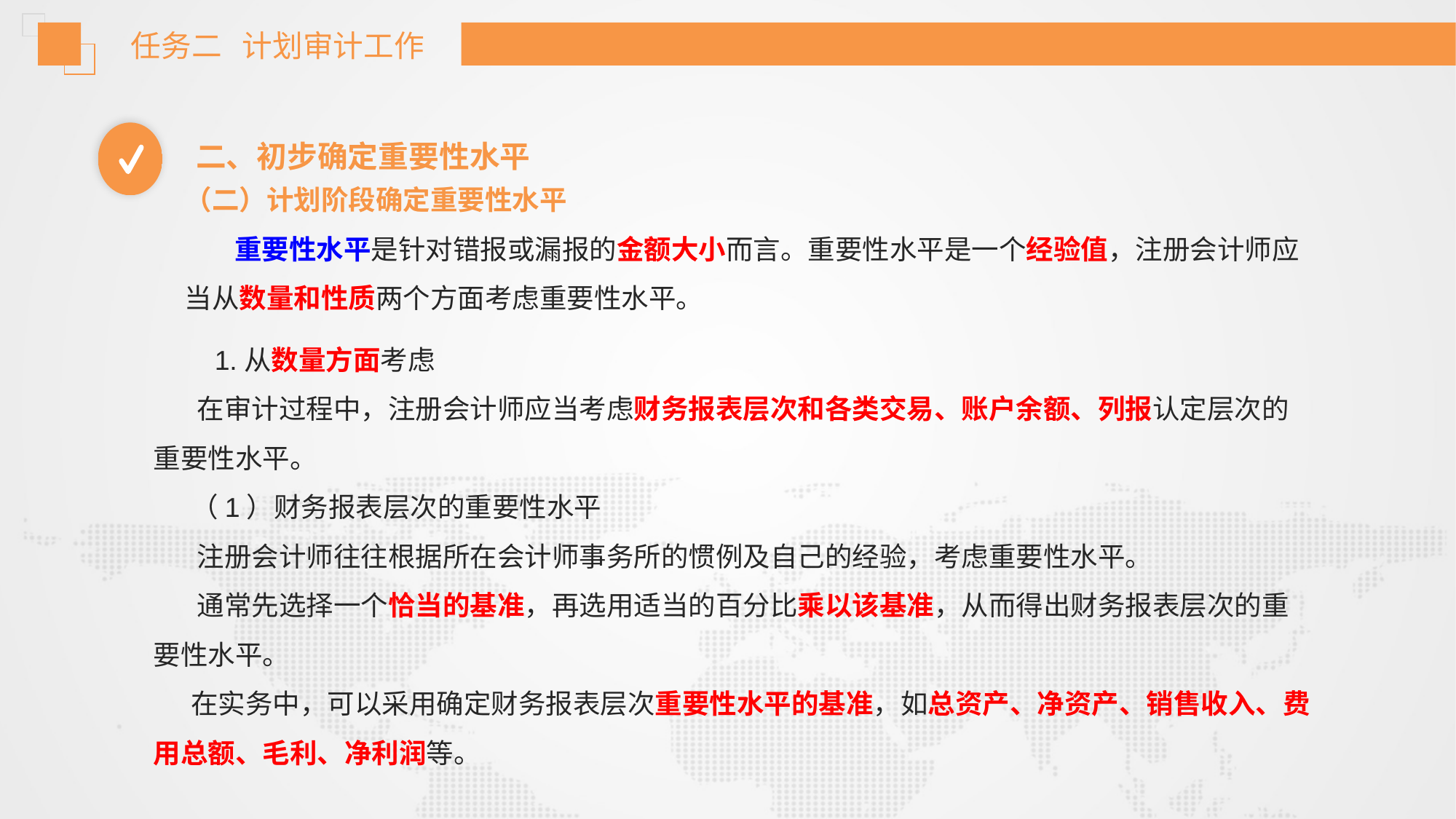

任务二   计划审计工作

二、初步确定重要性水平
（二）计划阶段确定重要性水平
       重要性水平是针对错报或漏报的金额大小而言。重要性水平是一个经验值，注册会计师应当从数量和性质两个方面考虑重要性水平。
        1.从数量方面考虑
      在审计过程中，注册会计师应当考虑财务报表层次和各类交易、账户余额、列报认定层次的重要性水平。
     （1）财务报表层次的重要性水平
      注册会计师往往根据所在会计师事务所的惯例及自己的经验，考虑重要性水平。
      通常先选择一个恰当的基准，再选用适当的百分比乘以该基准，从而得出财务报表层次的重要性水平。
     在实务中，可以采用确定财务报表层次重要性水平的基准，如总资产、净资产、销售收入、费用总额、毛利、净利润等。